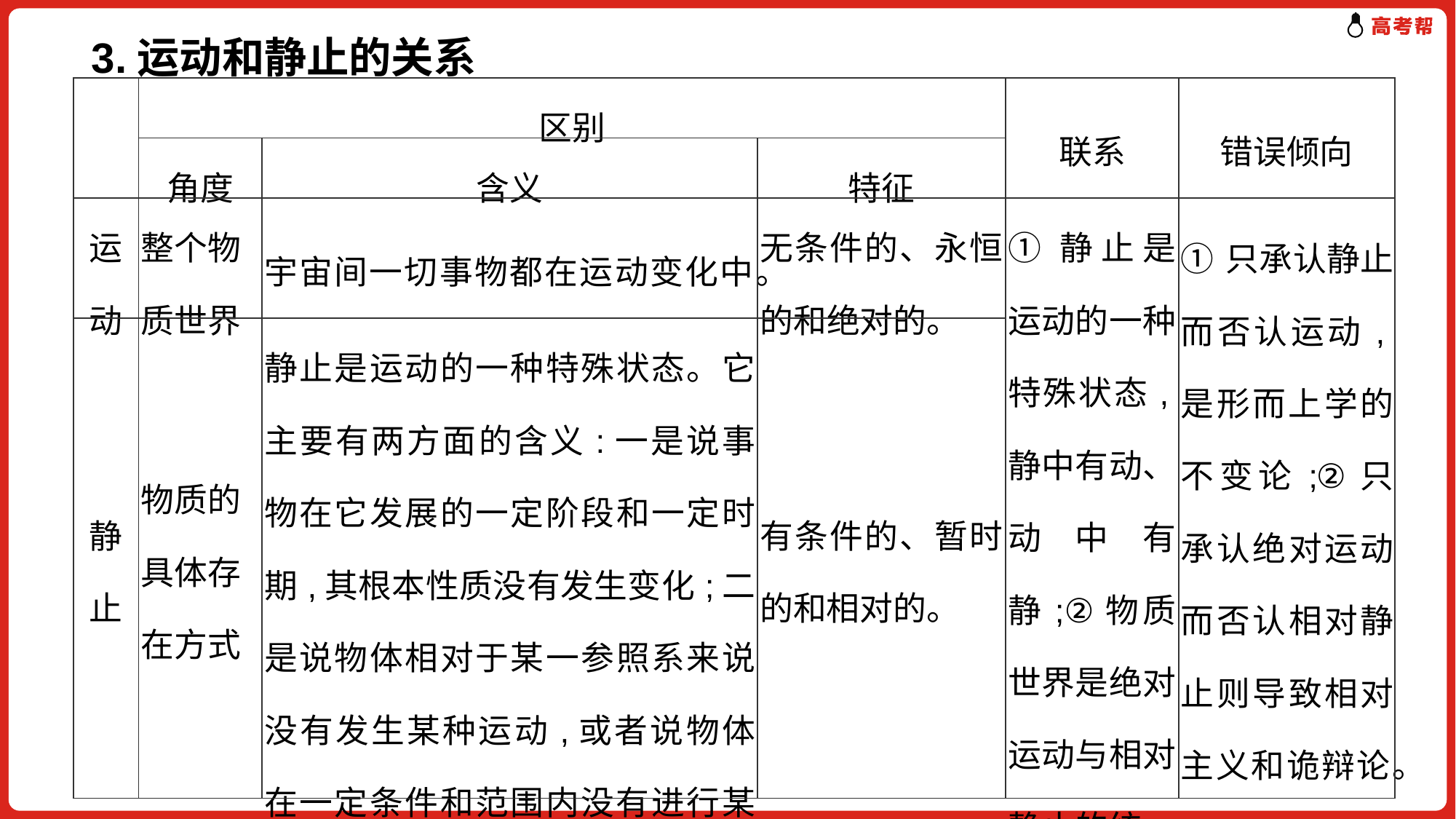

3.运动和静止的关系
|  | 区别 |  |  | 联系 | 错误倾向 |
| --- | --- | --- | --- | --- | --- |
|  | 角度 | 含义 | 特征 |  |  |
| 运动 | 整个物质世界 | 宇宙间一切事物都在运动变化中。 | 无条件的、永恒的和绝对的。 | ①静止是运动的一种特殊状态,静中有动、动中有静;②物质世界是绝对运动与相对静止的统一。 | ①只承认静止而否认运动,是形而上学的不变论;②只承认绝对运动而否认相对静止则导致相对主义和诡辩论。 |
| 静止 | 物质的具体存在方式 | 静止是运动的一种特殊状态。它主要有两方面的含义:一是说事物在它发展的一定阶段和一定时期,其根本性质没有发生变化;二是说物体相对于某一参照系来说没有发生某种运动,或者说物体在一定条件和范围内没有进行某种特殊的运动。 | 有条件的、暂时的和相对的。 |  |  |